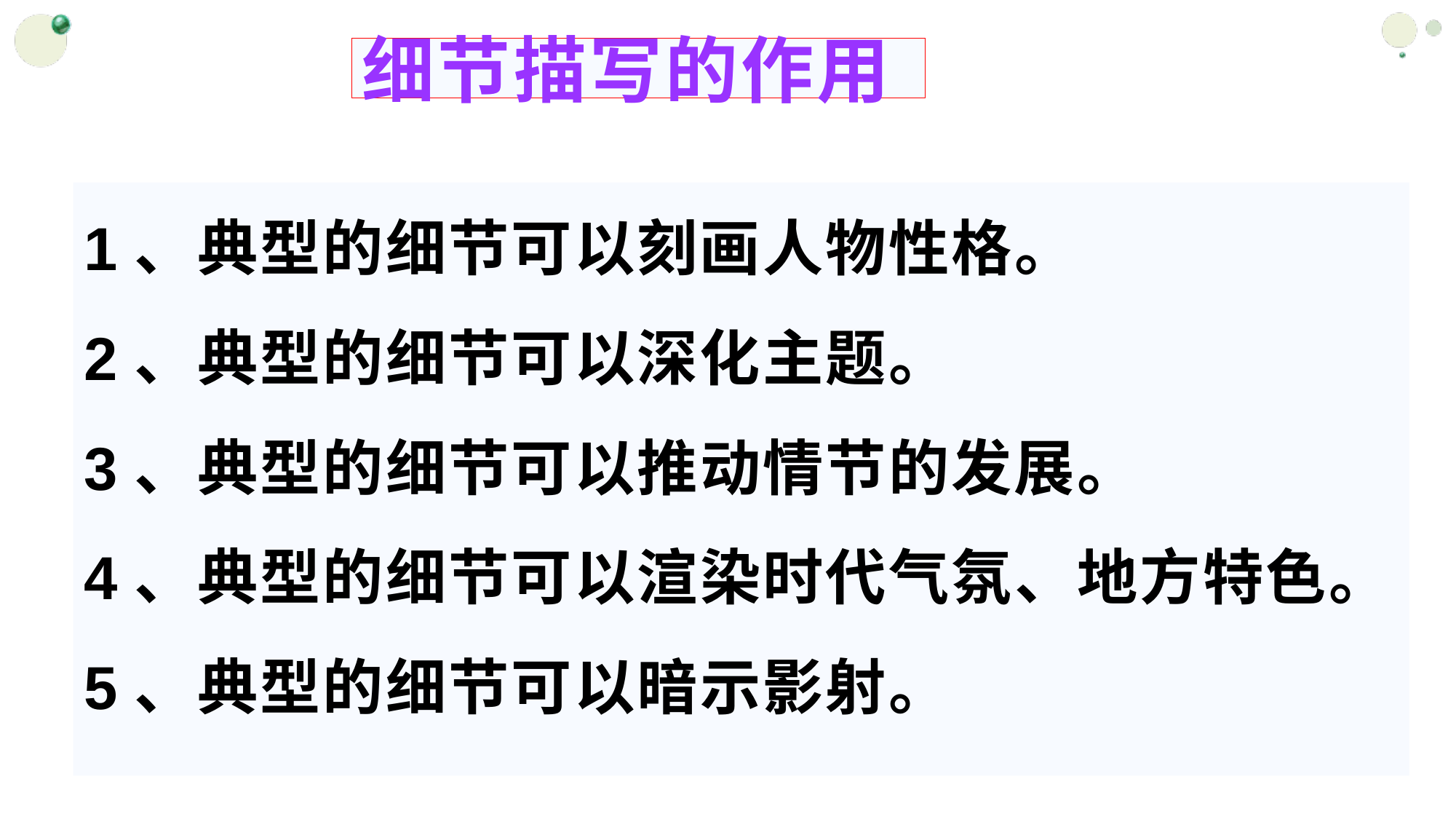

# 细节描写的作用
1、典型的细节可以刻画人物性格。
2、典型的细节可以深化主题。
3、典型的细节可以推动情节的发展。
4、典型的细节可以渲染时代气氛、地方特色。
5、典型的细节可以暗示影射。